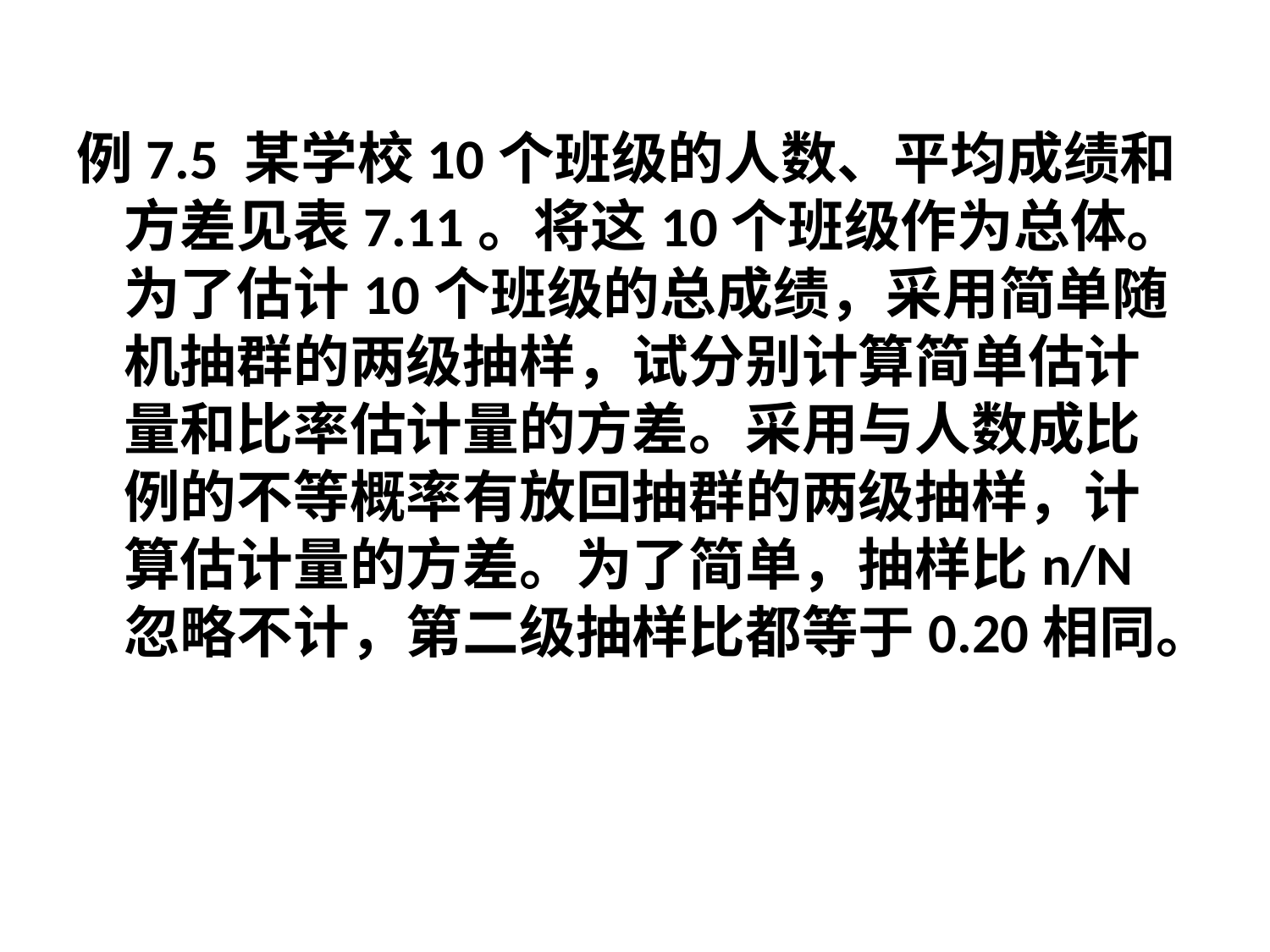

例7.5 某学校10个班级的人数、平均成绩和方差见表7.11。将这10个班级作为总体。为了估计10个班级的总成绩，采用简单随机抽群的两级抽样，试分别计算简单估计量和比率估计量的方差。采用与人数成比例的不等概率有放回抽群的两级抽样，计算估计量的方差。为了简单，抽样比n/N 忽略不计，第二级抽样比都等于0.20相同。